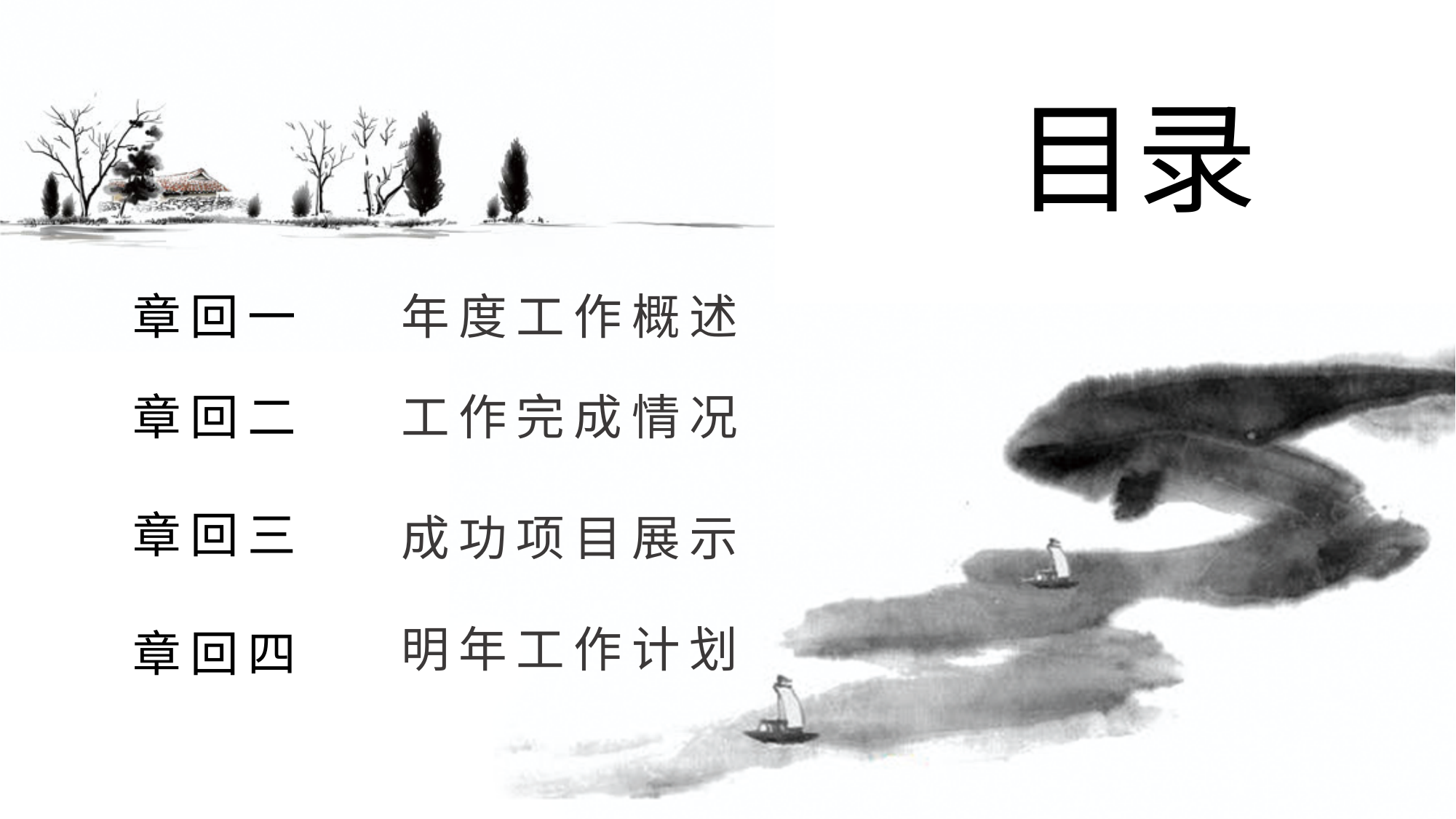

目录
章回一
年度工作概述
章回二
工作完成情况
章回三
成功项目展示
明年工作计划
章回四